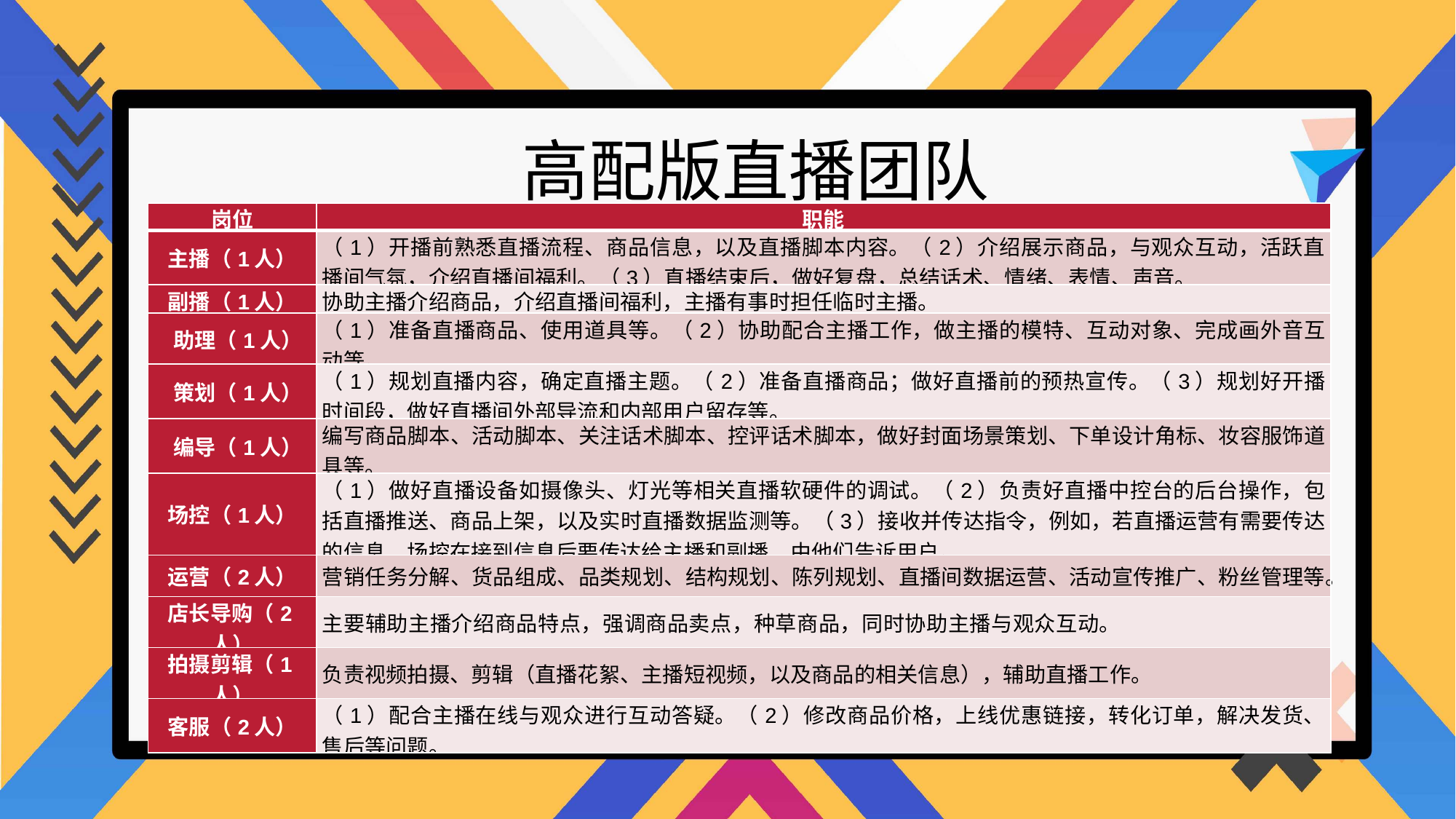

高配版直播团队
| 岗位 | 职能 |
| --- | --- |
| 主播（1人） | （1）开播前熟悉直播流程、商品信息，以及直播脚本内容。（2）介绍展示商品，与观众互动，活跃直播间气氛，介绍直播间福利。（3）直播结束后，做好复盘，总结话术、情绪、表情、声音。 |
| 副播（1人） | 协助主播介绍商品，介绍直播间福利，主播有事时担任临时主播。 |
| 助理（1人） | （1）准备直播商品、使用道具等。（2）协助配合主播工作，做主播的模特、互动对象、完成画外音互动等。 |
| 策划（1人） | （1）规划直播内容，确定直播主题。（2）准备直播商品；做好直播前的预热宣传。（3）规划好开播时间段，做好直播间外部导流和内部用户留存等。 |
| 编导（1人） | 编写商品脚本、活动脚本、关注话术脚本、控评话术脚本，做好封面场景策划、下单设计角标、妆容服饰道具等。 |
| 场控（1人） | （1）做好直播设备如摄像头、灯光等相关直播软硬件的调试。（2）负责好直播中控台的后台操作，包括直播推送、商品上架，以及实时直播数据监测等。（3）接收并传达指令，例如，若直播运营有需要传达的信息，场控在接到信息后要传达给主播和副播，由他们告诉用户。 |
| 运营（2人） | 营销任务分解、货品组成、品类规划、结构规划、陈列规划、直播间数据运营、活动宣传推广、粉丝管理等。 |
| 店长导购（2人） | 主要辅助主播介绍商品特点，强调商品卖点，种草商品，同时协助主播与观众互动。 |
| 拍摄剪辑（1人） | 负责视频拍摄、剪辑（直播花絮、主播短视频，以及商品的相关信息），辅助直播工作。 |
| 客服（2人） | （1）配合主播在线与观众进行互动答疑。（2）修改商品价格，上线优惠链接，转化订单，解决发货、售后等问题。 |